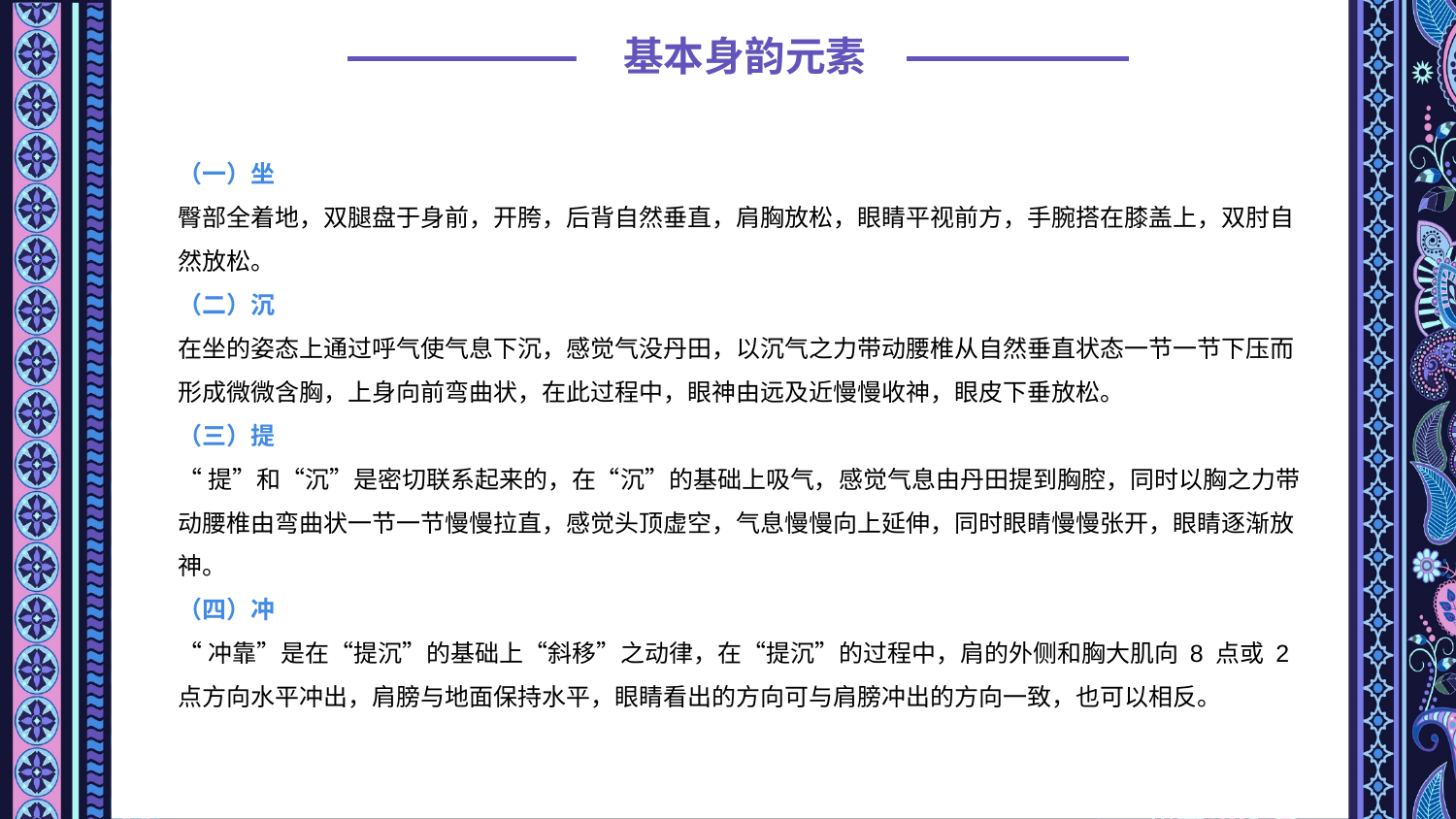

基本身韵元素
（一）坐
臀部全着地，双腿盘于身前，开胯，后背自然垂直，肩胸放松，眼睛平视前方，手腕搭在膝盖上，双肘自然放松。
（二）沉
在坐的姿态上通过呼气使气息下沉，感觉气没丹田，以沉气之力带动腰椎从自然垂直状态一节一节下压而形成微微含胸，上身向前弯曲状，在此过程中，眼神由远及近慢慢收神，眼皮下垂放松。
（三）提
“提”和“沉”是密切联系起来的，在“沉”的基础上吸气，感觉气息由丹田提到胸腔，同时以胸之力带动腰椎由弯曲状一节一节慢慢拉直，感觉头顶虚空，气息慢慢向上延伸，同时眼睛慢慢张开，眼睛逐渐放神。
（四）冲
“冲靠”是在“提沉”的基础上“斜移”之动律，在“提沉”的过程中，肩的外侧和胸大肌向 8 点或 2 点方向水平冲出，肩膀与地面保持水平，眼睛看出的方向可与肩膀冲出的方向一致，也可以相反。